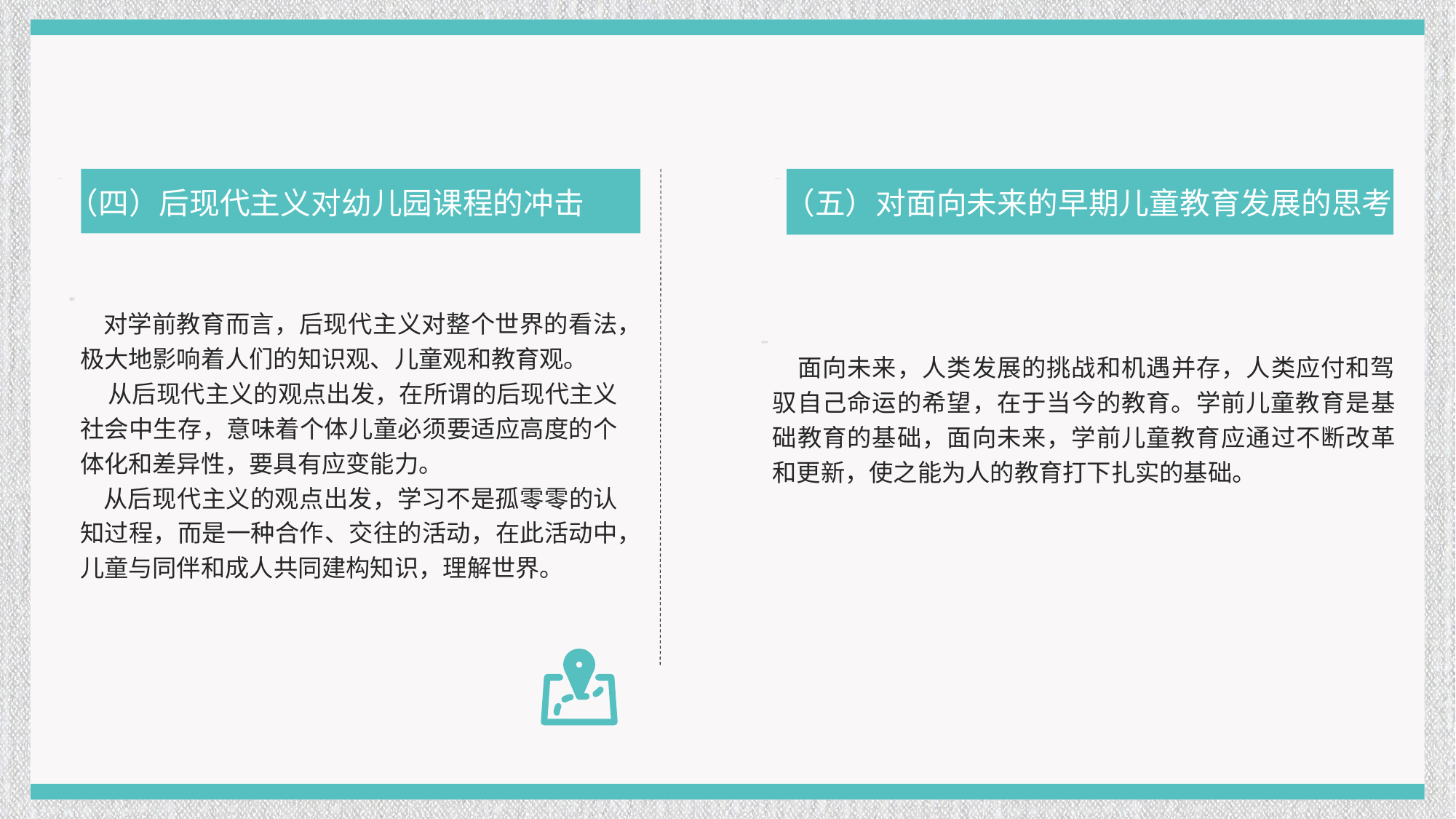

（四）后现代主义对幼儿园课程的冲击
（五）对面向未来的早期儿童教育发展的思考
   对学前教育而言，后现代主义对整个世界的看法，极大地影响着人们的知识观、儿童观和教育观。
    从后现代主义的观点出发，在所谓的后现代主义社会中生存，意味着个体儿童必须要适应高度的个体化和差异性，要具有应变能力。
   从后现代主义的观点出发，学习不是孤零零的认知过程，而是一种合作、交往的活动，在此活动中，儿童与同伴和成人共同建构知识，理解世界。
   面向未来，人类发展的挑战和机遇并存，人类应付和驾驭自己命运的希望，在于当今的教育。学前儿童教育是基础教育的基础，面向未来，学前儿童教育应通过不断改革和更新，使之能为人的教育打下扎实的基础。